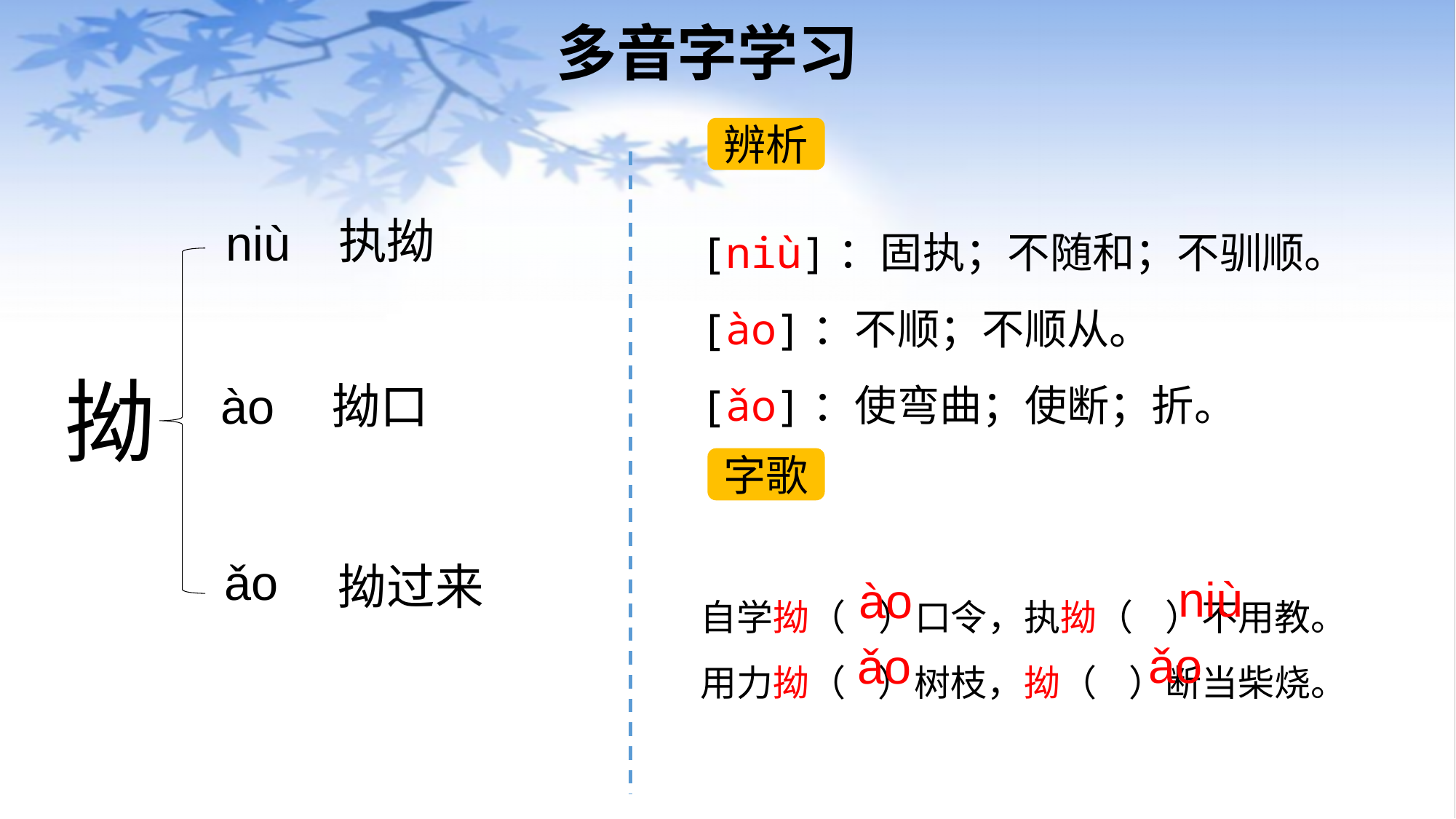

# 多音字学习
辨析

[niù]：固执；不随和；不驯顺。
[ào]：不顺；不顺从。
[ǎo]：使弯曲；使断；折。
执拗
niù

拗
拗口
ào
字歌

ǎo
拗过来
niù
ào
自学拗（    ）口令，执拗（    ）不用教。
用力拗（    ）树枝，拗（    ）断当柴烧。
ǎo
ǎo